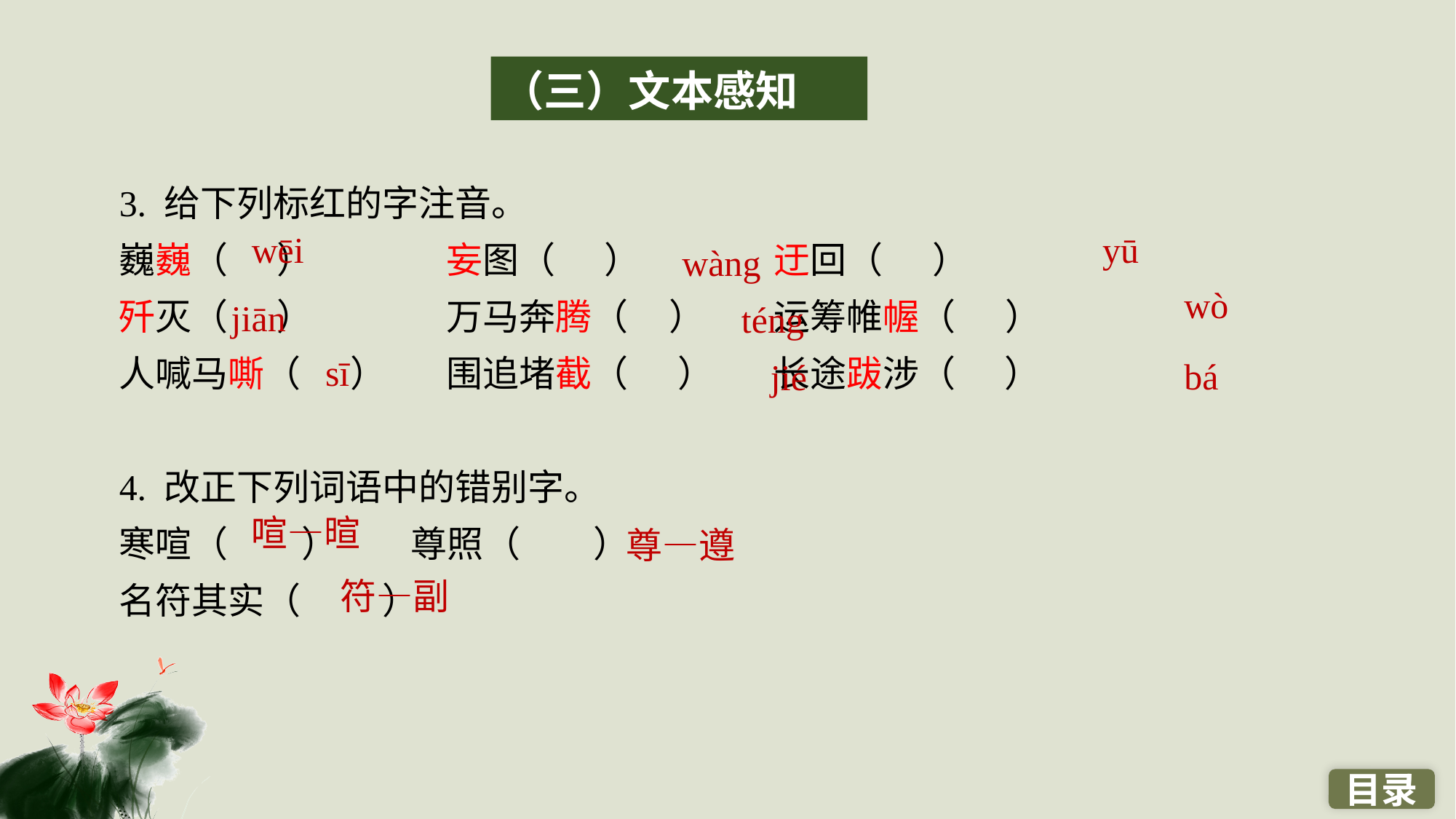

（三）文本感知
3. 给下列标红的字注音。
巍巍（      ）　　　	妄图（      ）　　	迂回（      ）
歼灭（      ）		万马奔腾（     ） 	运筹帷幄（      ）
人喊马嘶（      ） 	围追堵截（      ）	长途跋涉（      ）

4. 改正下列词语中的错别字。
寒喧（         ）　　尊照（         ）
名符其实（          ）
wēi
yū
wàng
wò
jiān
téng
sī
bá
jié
喧—暄
尊—遵
符—副